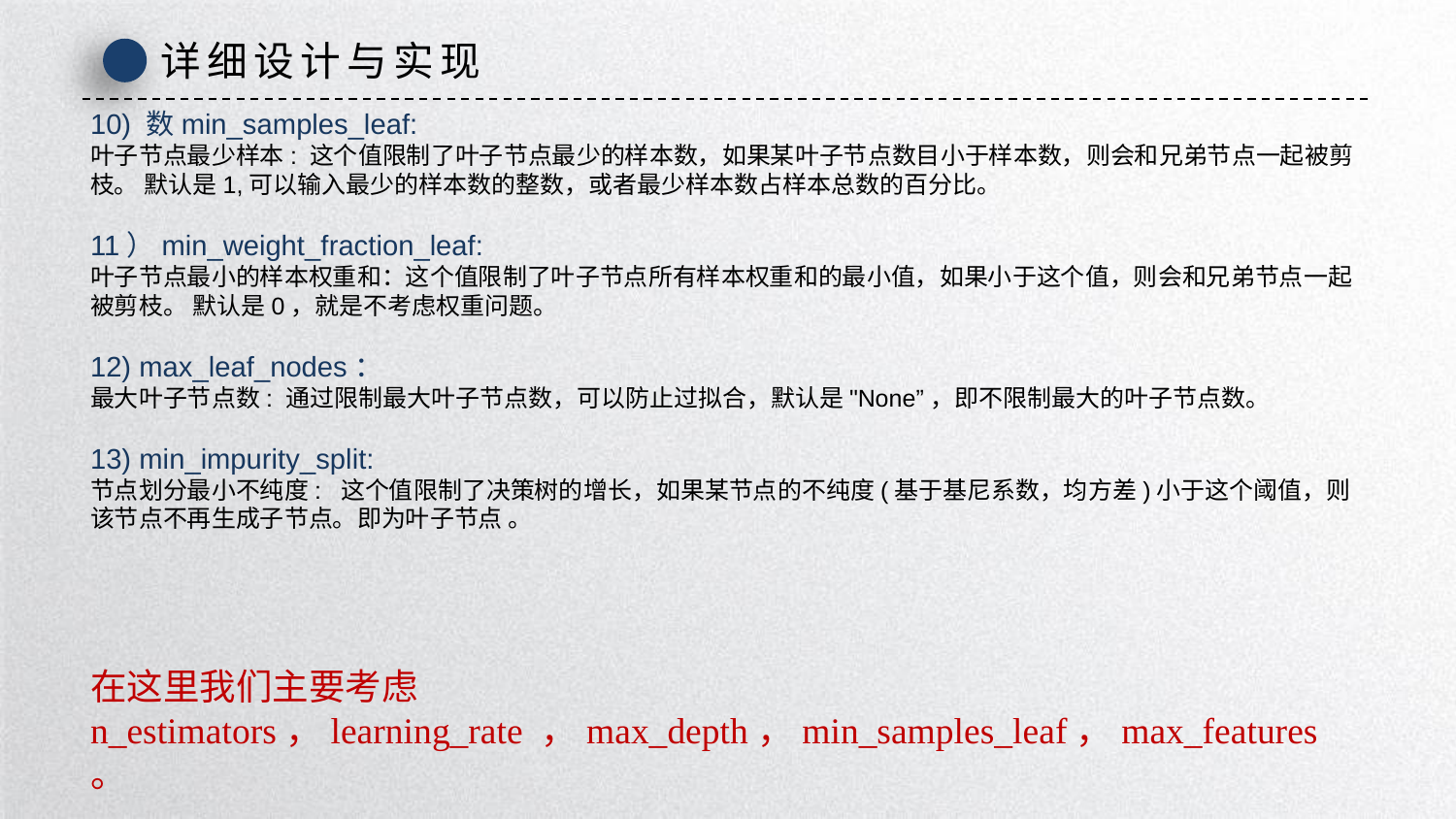

详细设计与实现

10) 数min_samples_leaf:
叶子节点最少样本: 这个值限制了叶子节点最少的样本数，如果某叶子节点数目小于样本数，则会和兄弟节点一起被剪枝。 默认是1,可以输入最少的样本数的整数，或者最少样本数占样本总数的百分比。

11）min_weight_fraction_leaf:
叶子节点最小的样本权重和：这个值限制了叶子节点所有样本权重和的最小值，如果小于这个值，则会和兄弟节点一起被剪枝。 默认是0，就是不考虑权重问题。

12) max_leaf_nodes：
最大叶子节点数: 通过限制最大叶子节点数，可以防止过拟合，默认是"None”，即不限制最大的叶子节点数。

13) min_impurity_split:
节点划分最小不纯度:  这个值限制了决策树的增长，如果某节点的不纯度(基于基尼系数，均方差)小于这个阈值，则该节点不再生成子节点。即为叶子节点 。

在这里我们主要考虑n_estimators，learning_rate ，max_depth，min_samples_leaf，max_features。